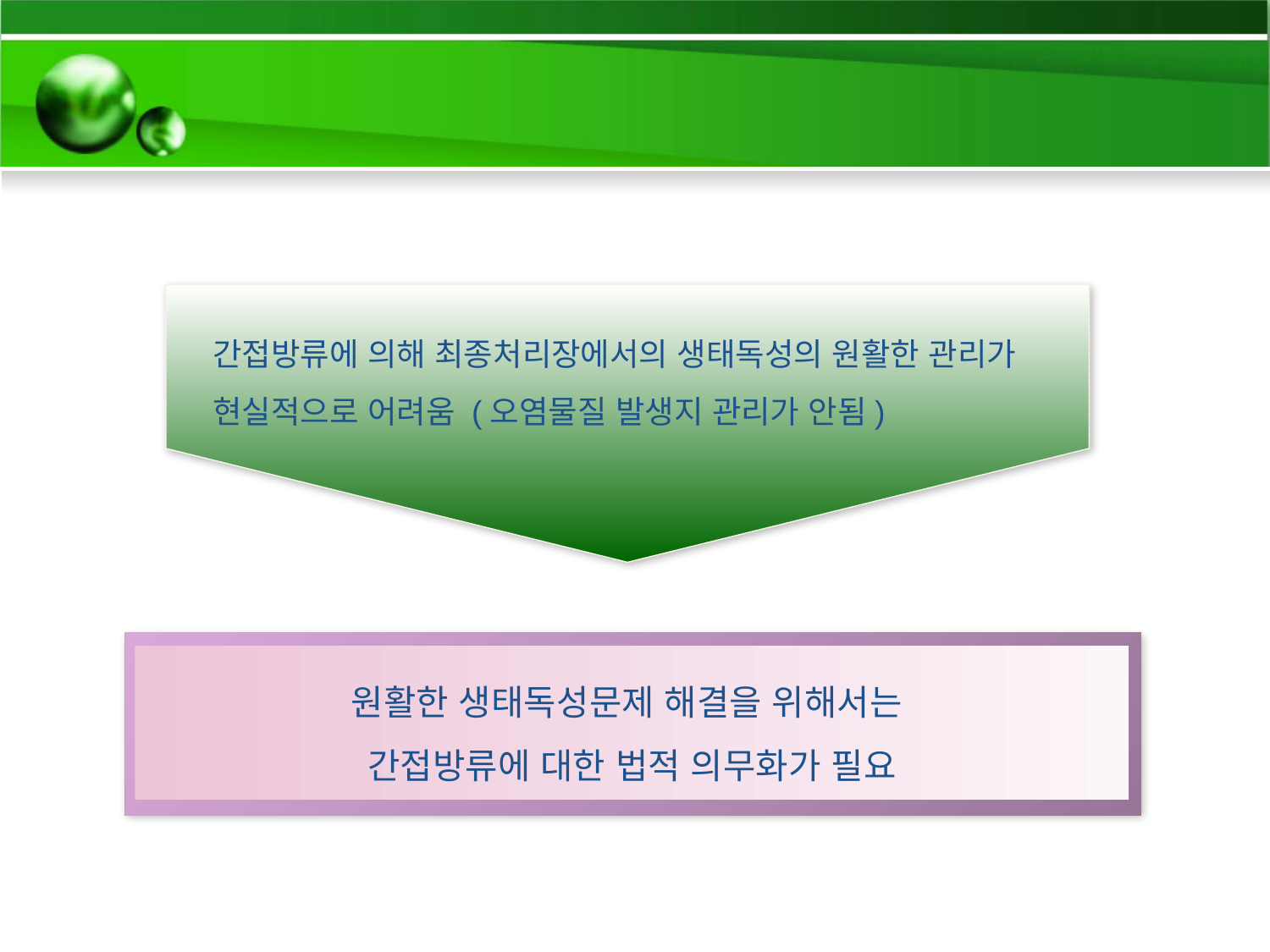

간접방류에 의해 최종처리장에서의 생태독성의 원활한 관리가 현실적으로 어려움 (오염물질 발생지 관리가 안됨)

원활한 생태독성문제 해결을 위해서는
간접방류에 대한 법적 의무화가 필요